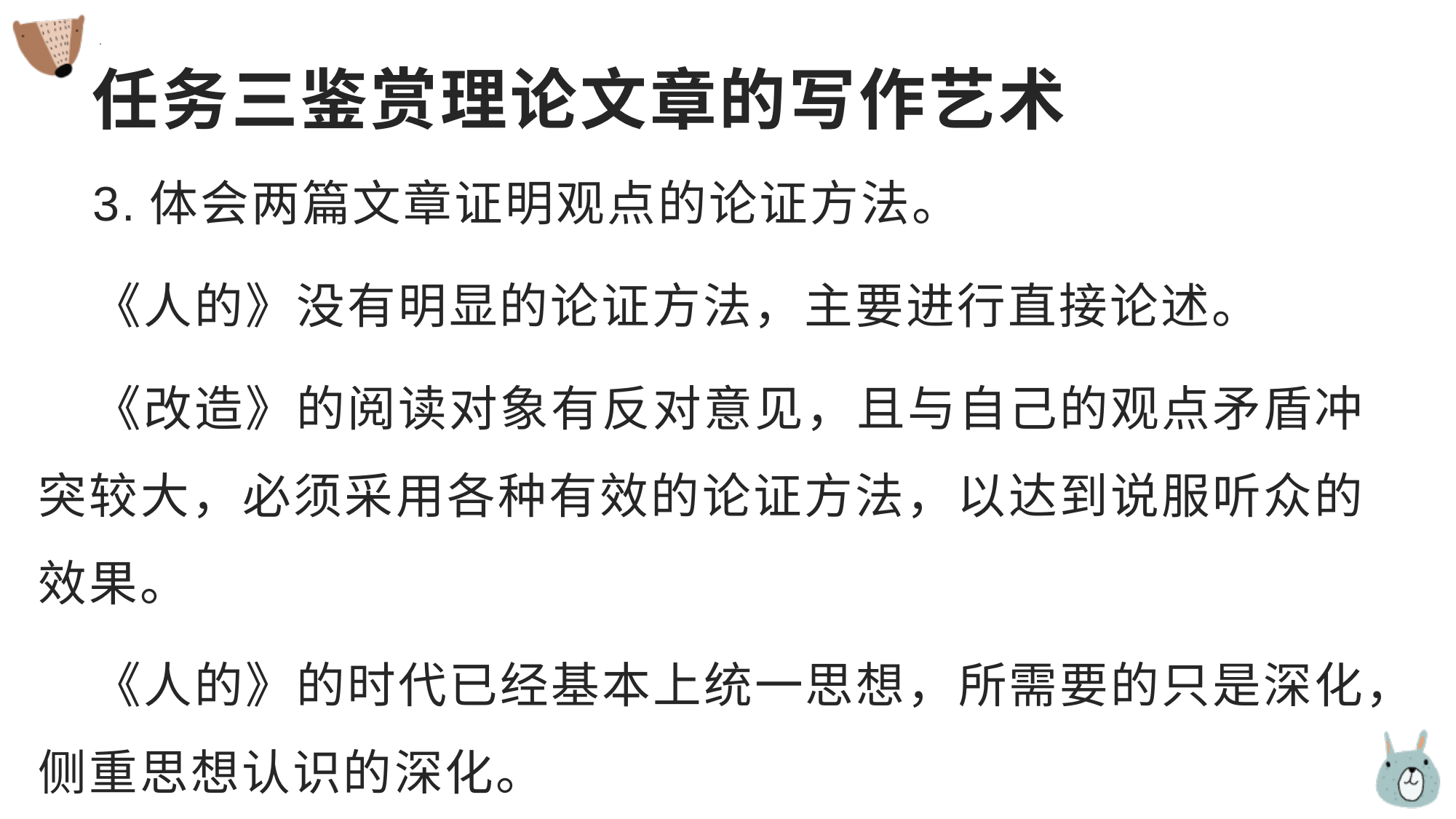

# 任务三鉴赏理论文章的写作艺术
3.体会两篇文章证明观点的论证方法。
《人的》没有明显的论证方法，主要进行直接论述。
《改造》的阅读对象有反对意见，且与自己的观点矛盾冲突较大，必须采用各种有效的论证方法，以达到说服听众的效果。
《人的》的时代已经基本上统一思想，所需要的只是深化，侧重思想认识的深化。